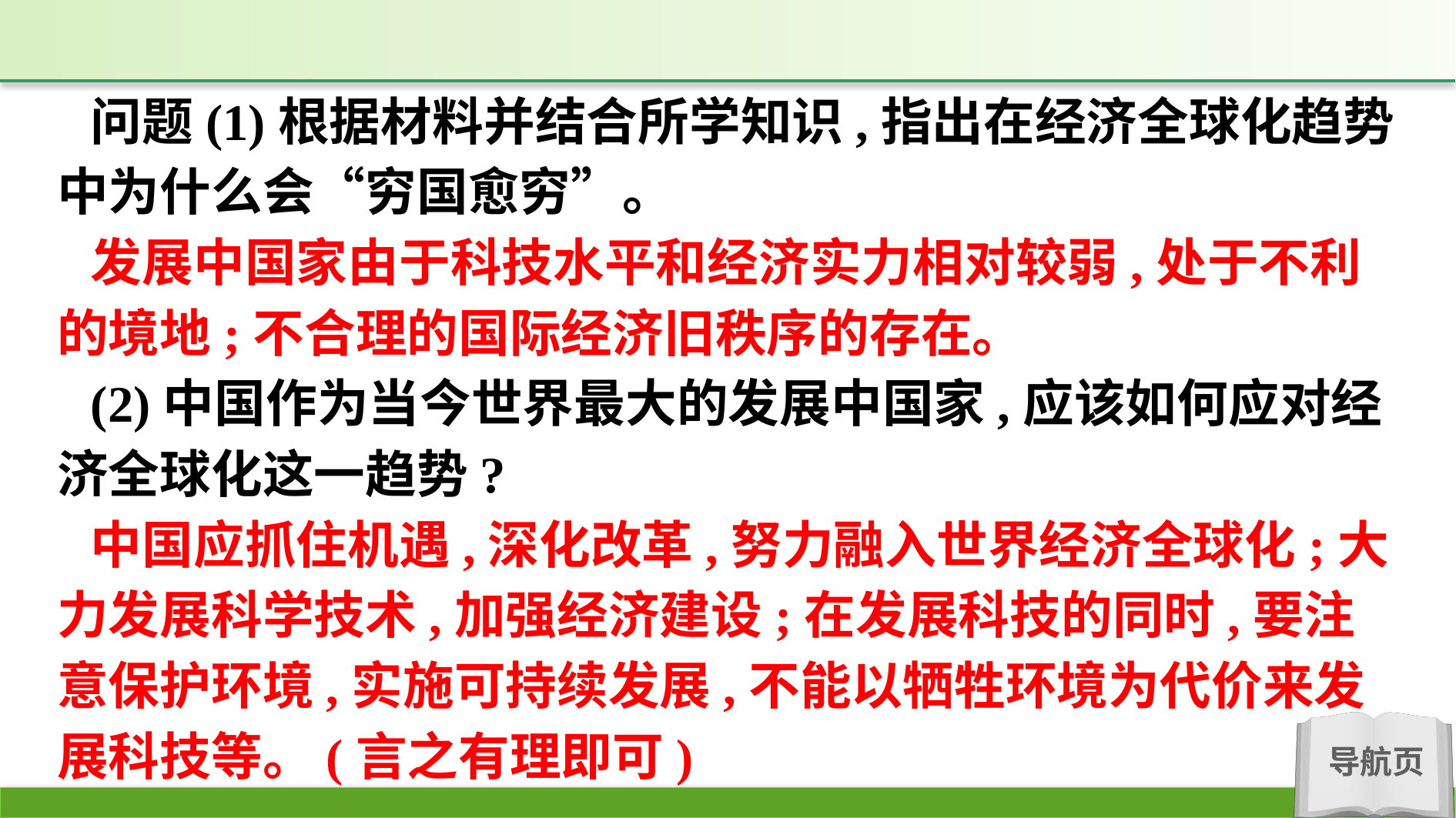

问题(1)根据材料并结合所学知识,指出在经济全球化趋势中为什么会“穷国愈穷”。
发展中国家由于科技水平和经济实力相对较弱,处于不利的境地;不合理的国际经济旧秩序的存在。
(2)中国作为当今世界最大的发展中国家,应该如何应对经济全球化这一趋势?
中国应抓住机遇,深化改革,努力融入世界经济全球化;大力发展科学技术,加强经济建设;在发展科技的同时,要注意保护环境,实施可持续发展,不能以牺牲环境为代价来发展科技等。(言之有理即可)